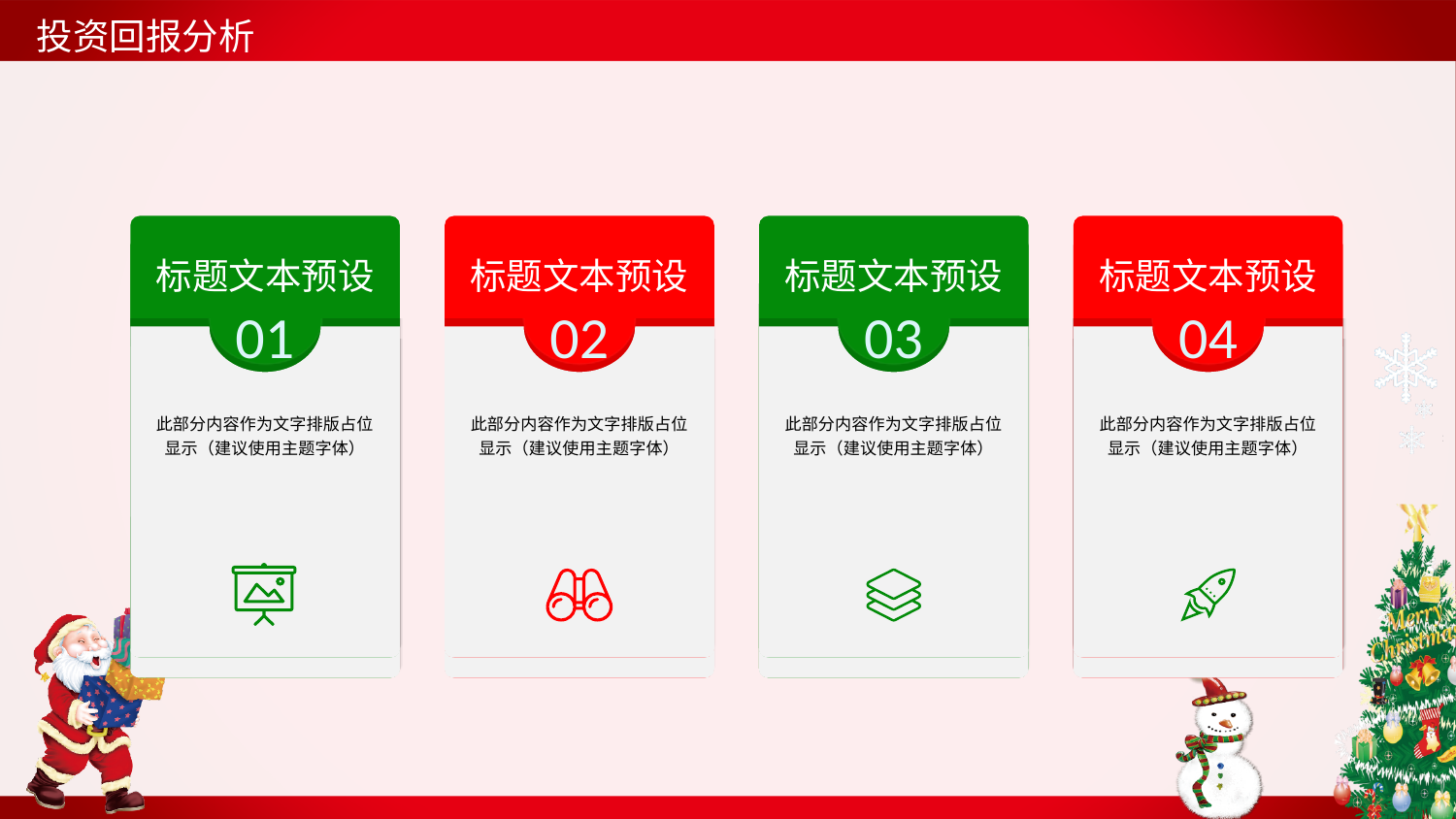

投资回报分析
标题文本预设
01

此部分内容作为文字排版占位显示（建议使用主题字体）

标题文本预设
02

此部分内容作为文字排版占位显示（建议使用主题字体）

标题文本预设
03

此部分内容作为文字排版占位显示（建议使用主题字体）

标题文本预设
04

此部分内容作为文字排版占位显示（建议使用主题字体）

标题文本预设
01

此部分内容作为文字排版占位显示（建议使用主题字体）

标题文本预设
02

此部分内容作为文字排版占位显示（建议使用主题字体）

标题文本预设
03

此部分内容作为文字排版占位显示（建议使用主题字体）

标题文本预设
04

此部分内容作为文字排版占位显示（建议使用主题字体）